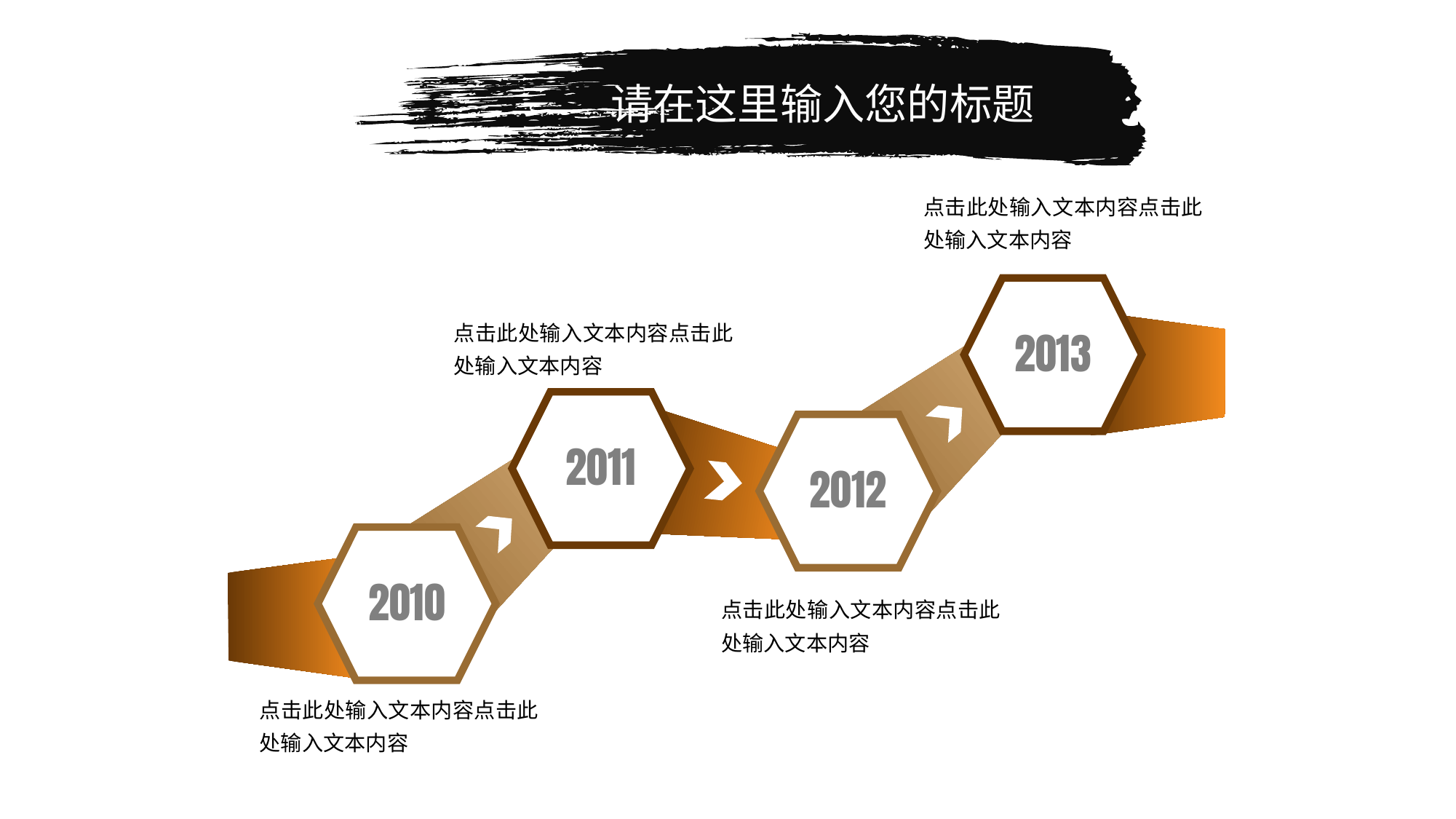

# 请在这里输入您的标题
点击此处输入文本内容点击此处输入文本内容
2013

点击此处输入文本内容点击此处输入文本内容

2011

2012

2010

点击此处输入文本内容点击此处输入文本内容
点击此处输入文本内容点击此处输入文本内容